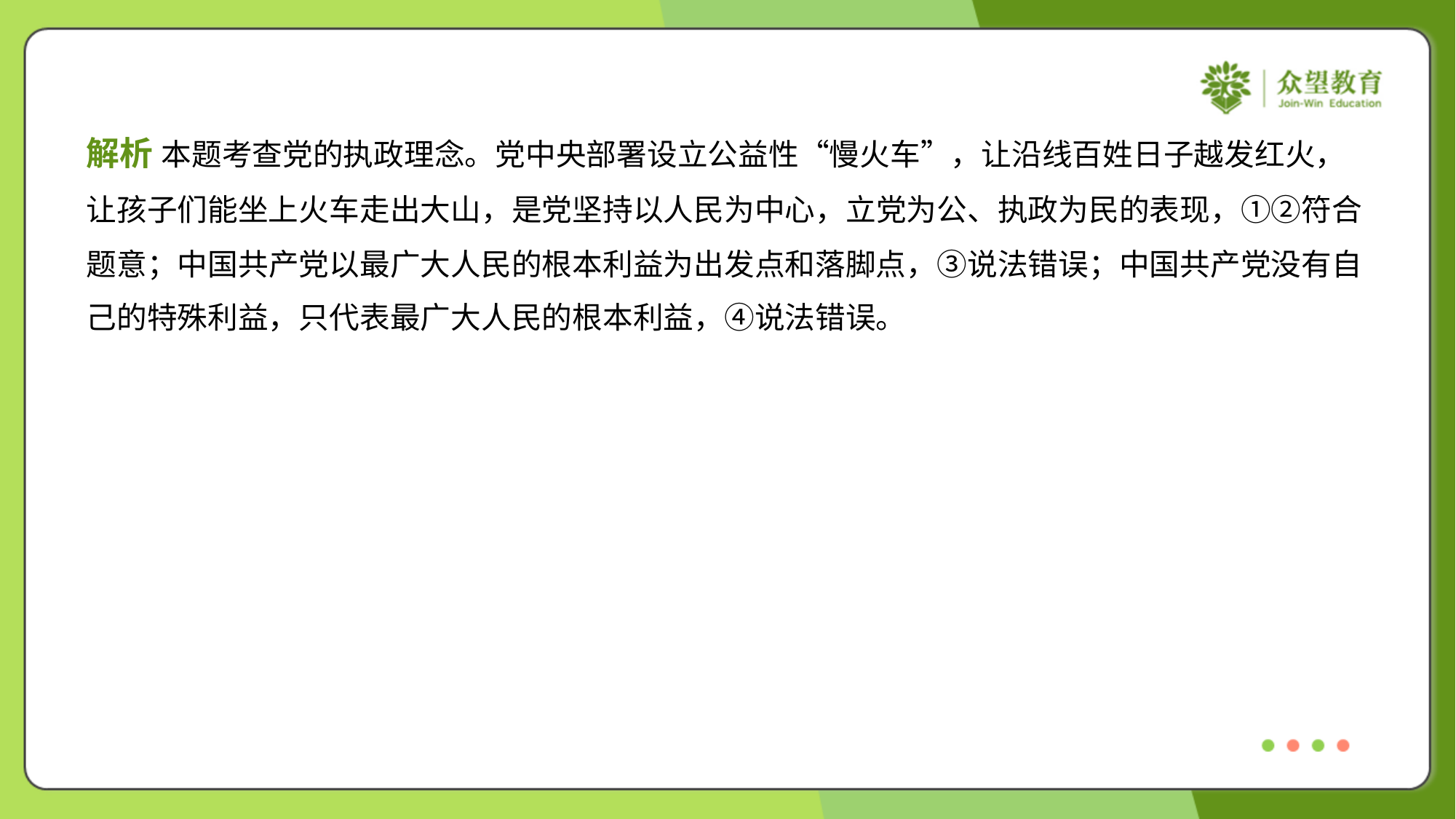

解析 本题考查党的执政理念。党中央部署设立公益性“慢火车”，让沿线百姓日子越发红火，
让孩子们能坐上火车走出大山，是党坚持以人民为中心，立党为公、执政为民的表现，①②符合
题意；中国共产党以最广大人民的根本利益为出发点和落脚点，③说法错误；中国共产党没有自
己的特殊利益，只代表最广大人民的根本利益，④说法错误。